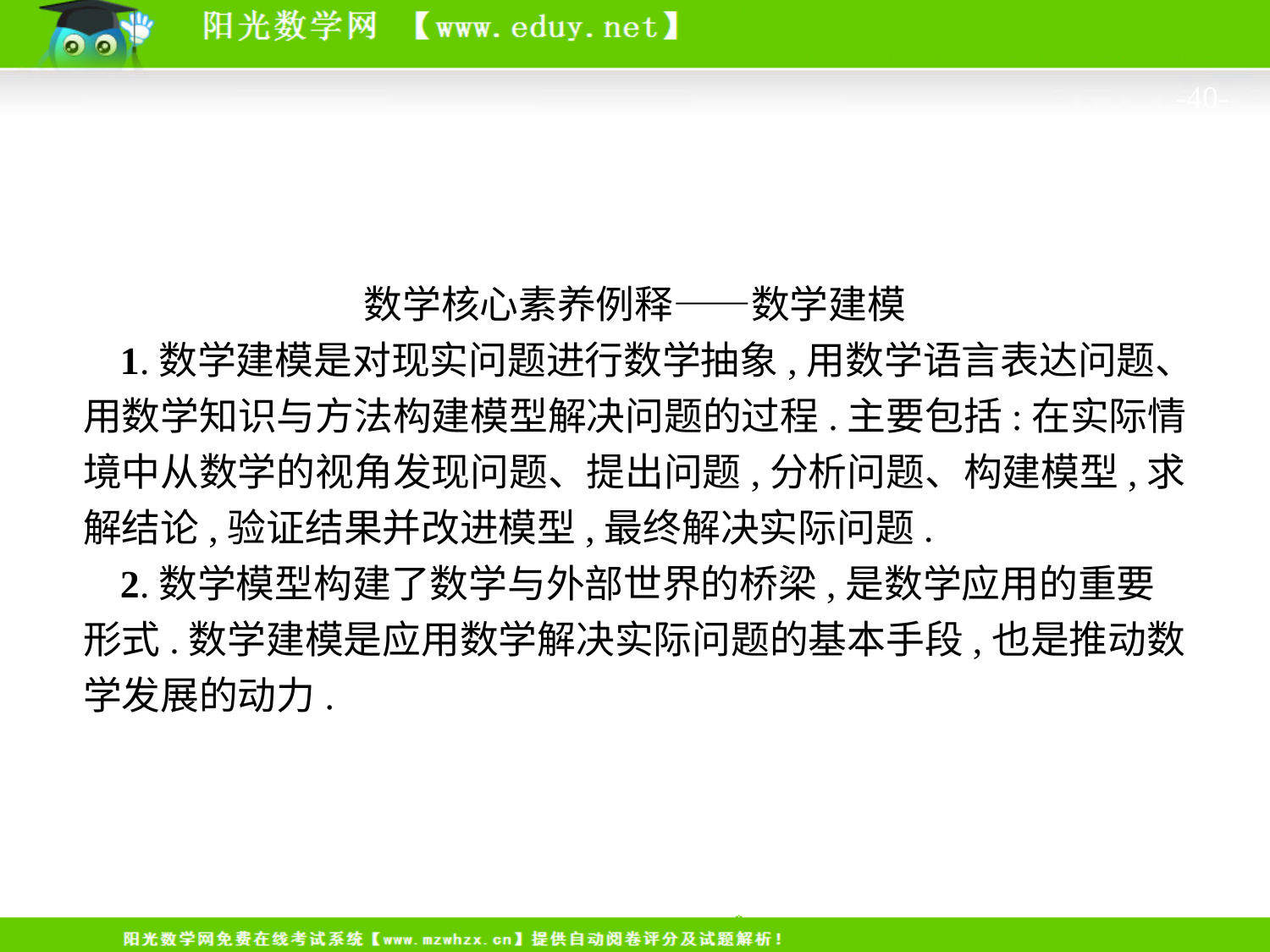

-40-
数学核心素养例释——数学建模
1.数学建模是对现实问题进行数学抽象,用数学语言表达问题、用数学知识与方法构建模型解决问题的过程.主要包括:在实际情境中从数学的视角发现问题、提出问题,分析问题、构建模型,求解结论,验证结果并改进模型,最终解决实际问题.
2.数学模型构建了数学与外部世界的桥梁,是数学应用的重要形式.数学建模是应用数学解决实际问题的基本手段,也是推动数学发展的动力.